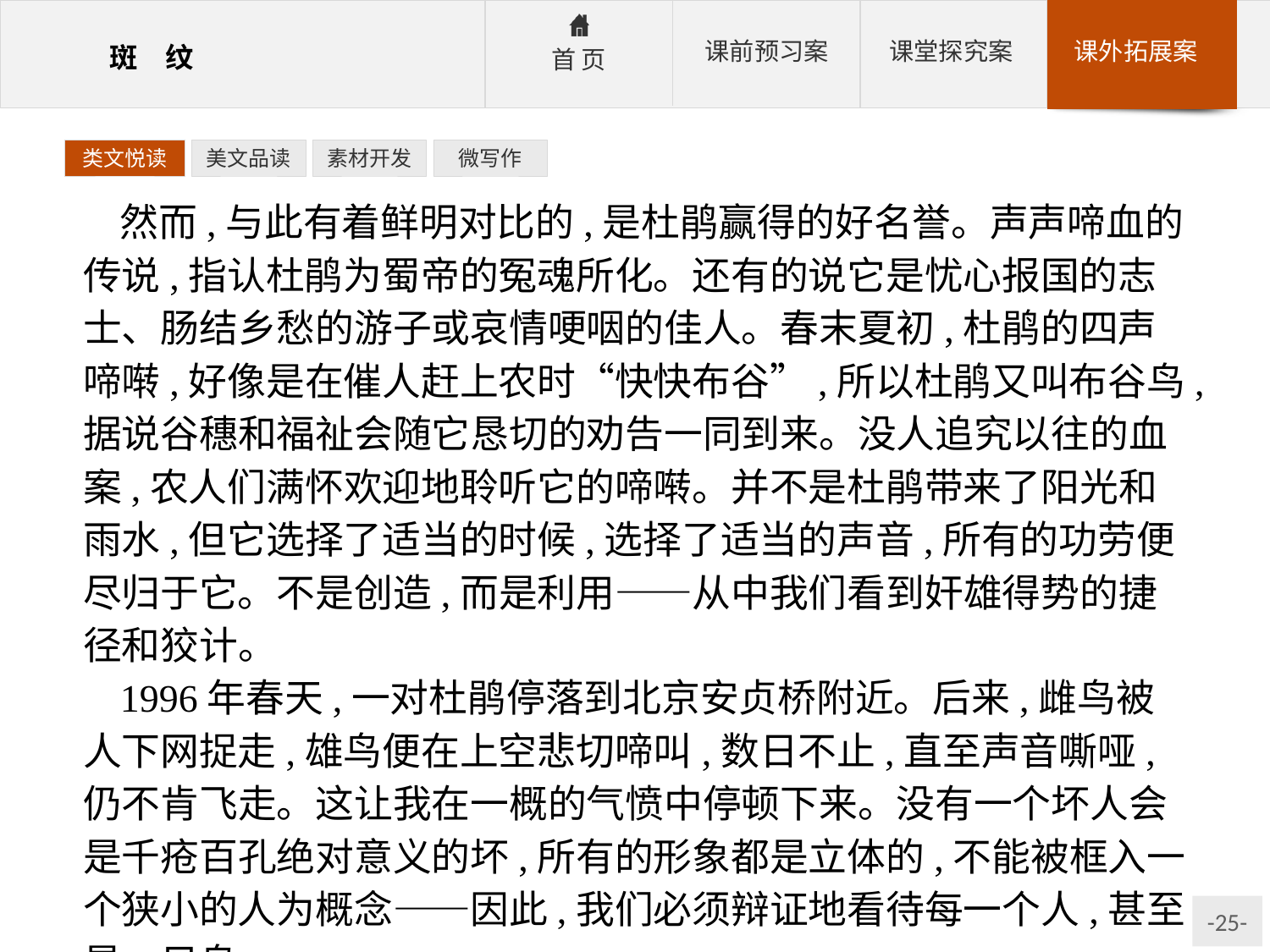

类文悦读
美文品读
素材开发
微写作
然而,与此有着鲜明对比的,是杜鹃赢得的好名誉。声声啼血的传说,指认杜鹃为蜀帝的冤魂所化。还有的说它是忧心报国的志士、肠结乡愁的游子或哀情哽咽的佳人。春末夏初,杜鹃的四声啼啭,好像是在催人赶上农时“快快布谷”,所以杜鹃又叫布谷鸟,据说谷穗和福祉会随它恳切的劝告一同到来。没人追究以往的血案,农人们满怀欢迎地聆听它的啼啭。并不是杜鹃带来了阳光和雨水,但它选择了适当的时候,选择了适当的声音,所有的功劳便尽归于它。不是创造,而是利用——从中我们看到奸雄得势的捷径和狡计。
1996年春天,一对杜鹃停落到北京安贞桥附近。后来,雌鸟被人下网捉走,雄鸟便在上空悲切啼叫,数日不止,直至声音嘶哑,仍不肯飞走。这让我在一概的气愤中停顿下来。没有一个坏人会是千疮百孔绝对意义的坏,所有的形象都是立体的,不能被框入一个狭小的人为概念——因此,我们必须辩证地看待每一个人,甚至是一只鸟。